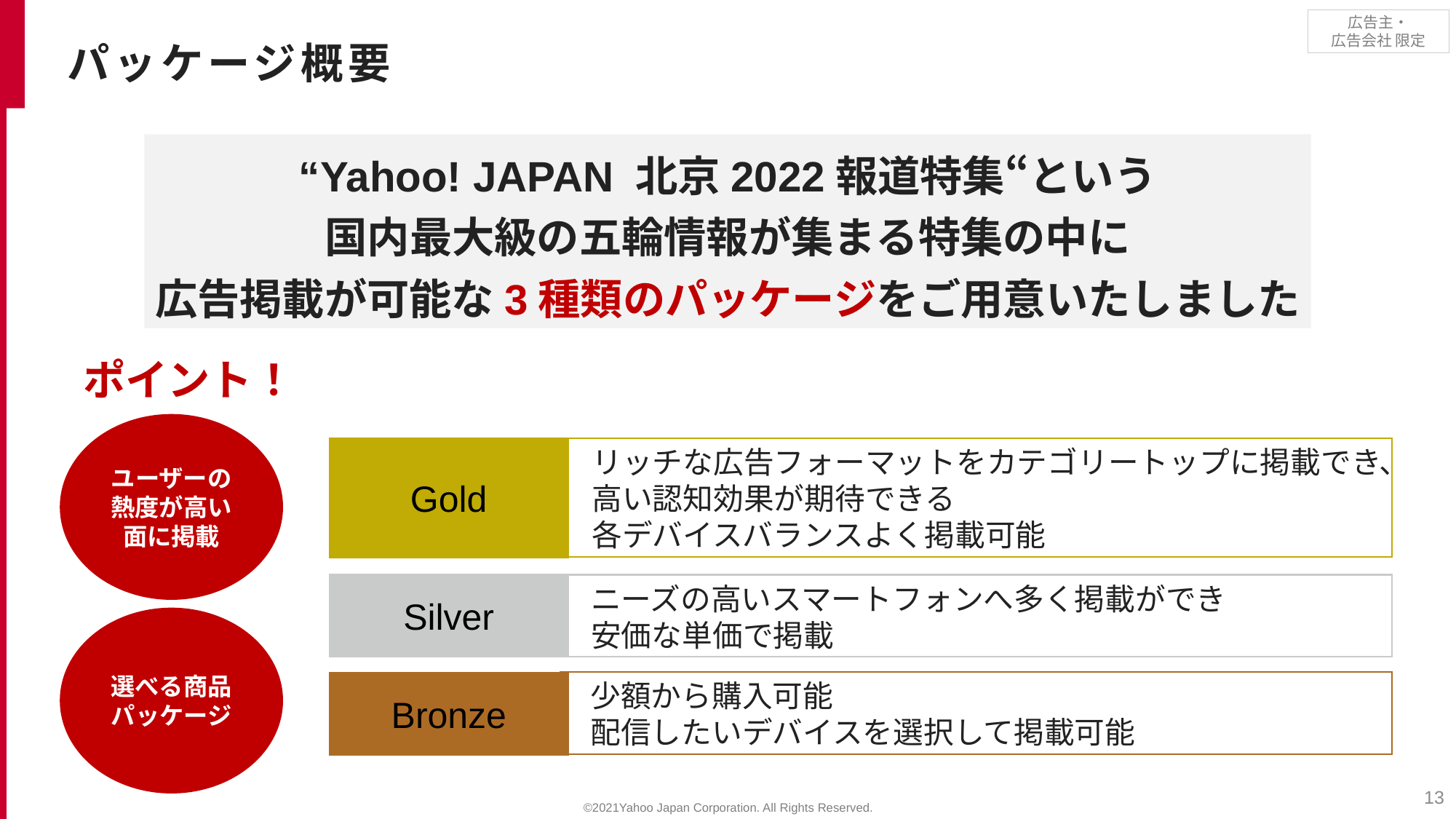

パッケージ概要
“Yahoo! JAPAN 北京2022報道特集“という
国内最大級の五輪情報が集まる特集の中に
広告掲載が可能な3種類のパッケージをご用意いたしました
ポイント！
ユーザーの熱度が高い面に掲載
リッチな広告フォーマットをカテゴリートップに掲載でき、
高い認知効果が期待できる
各デバイスバランスよく掲載可能

Gold
Silver

ニーズの高いスマートフォンへ多く掲載ができ
安価な単価で掲載
選べる商品パッケージ
少額から購入可能
配信したいデバイスを選択して掲載可能

Bronze
13